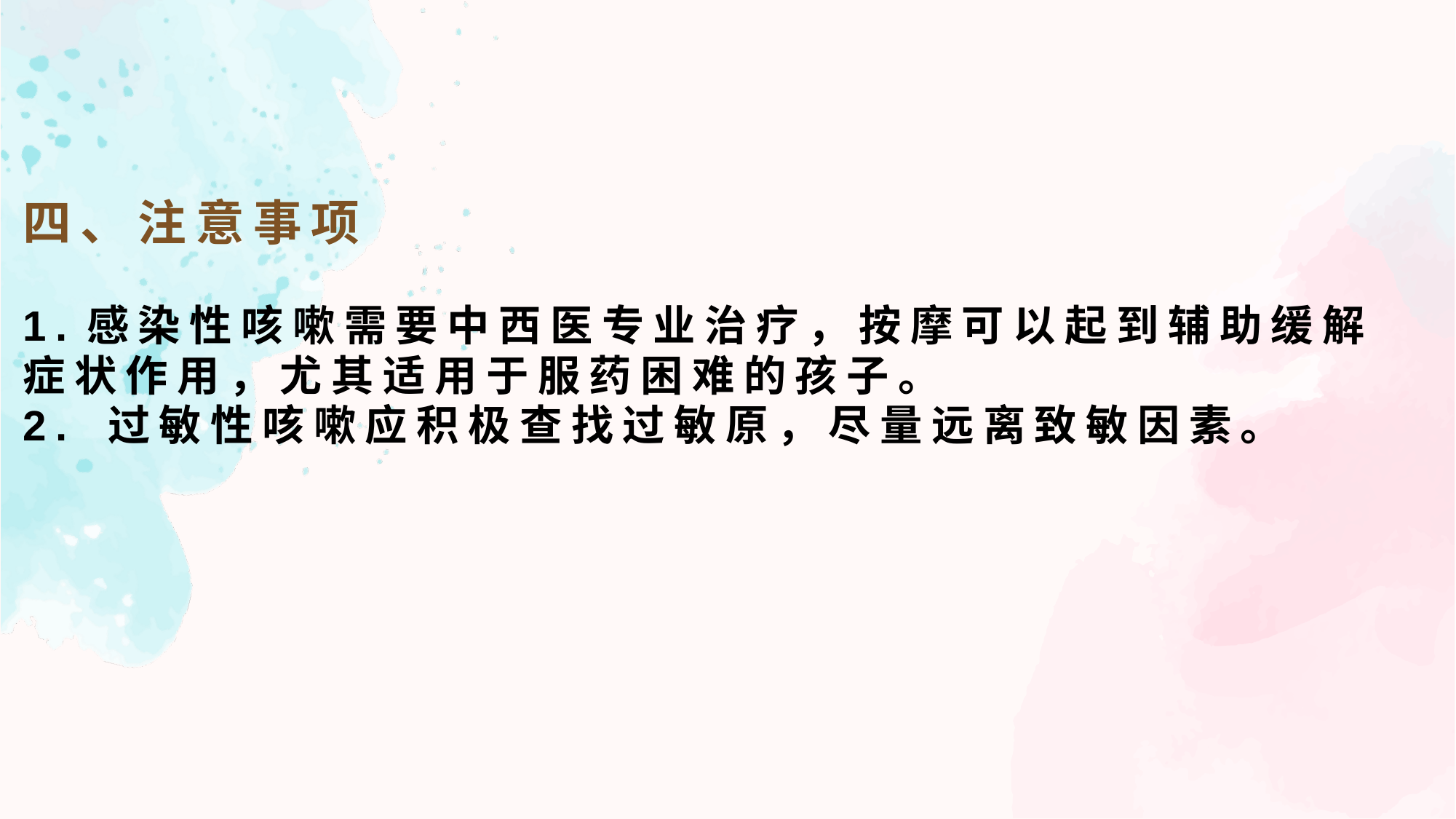

四、注意事项

1.感染性咳嗽需要中西医专业治疗，按摩可以起到辅助缓解症状作用，尤其适用于服药困难的孩子。
2. 过敏性咳嗽应积极查找过敏原，尽量远离致敏因素。